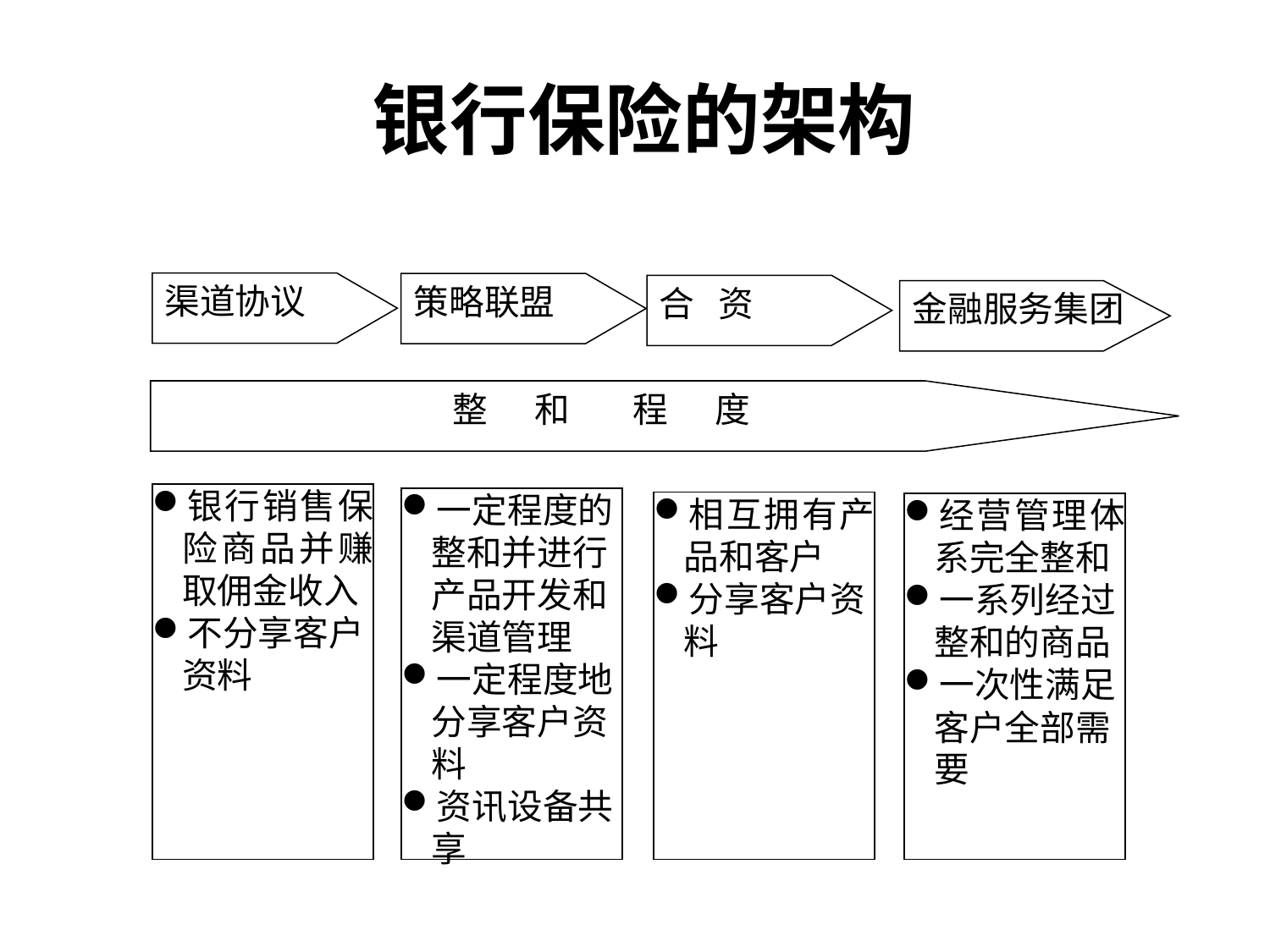

# 银行保险的架构

渠道协议
策略联盟
合   资
金融服务集团
整      和        程      度
银行销售保险商品并赚取佣金收入
不分享客户资料
一定程度的整和并进行产品开发和渠道管理
一定程度地分享客户资料
资讯设备共享
相互拥有产品和客户
分享客户资料
经营管理体系完全整和
一系列经过整和的商品
一次性满足客户全部需要